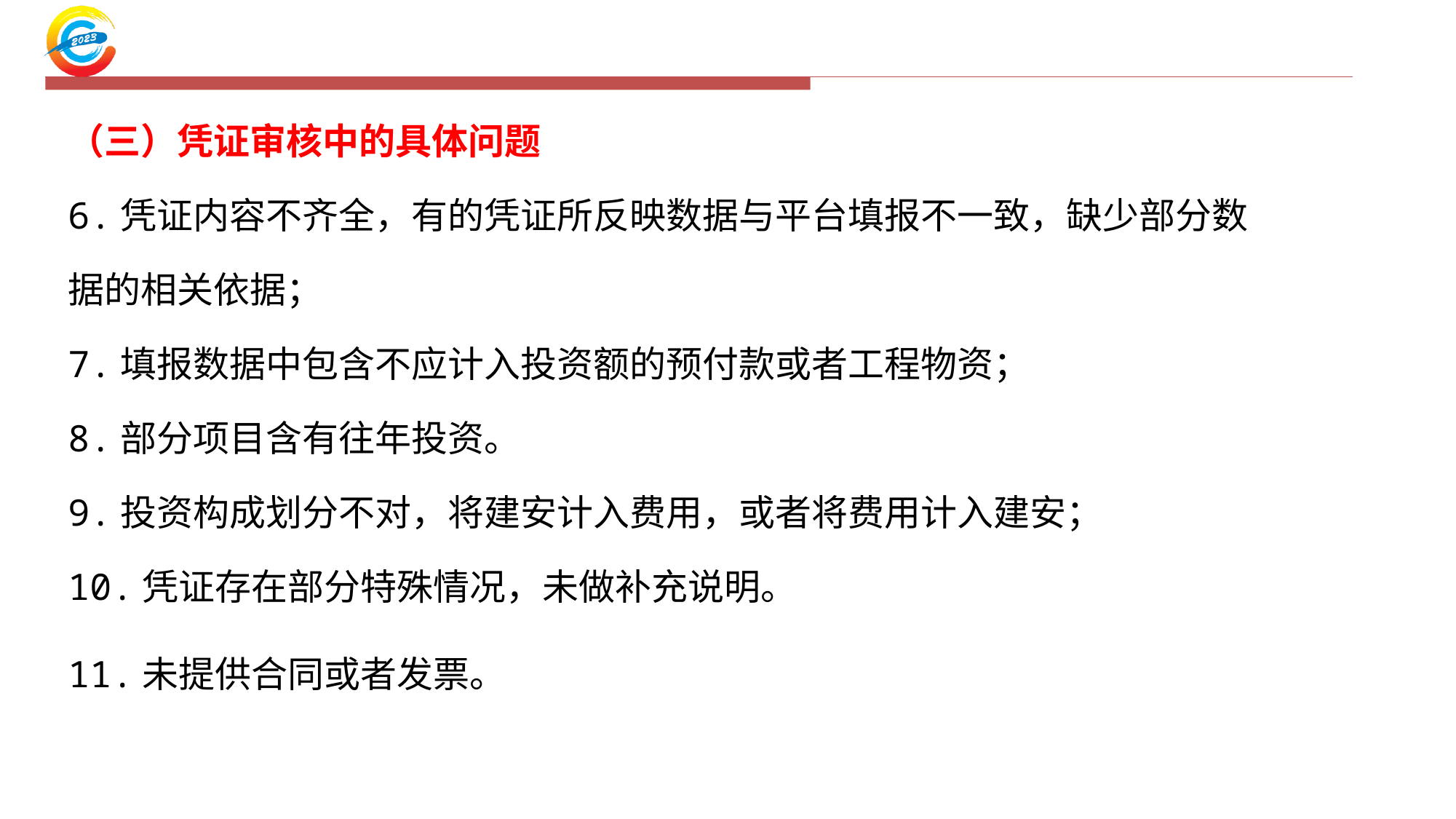

（三）凭证审核中的具体问题
6.凭证内容不齐全，有的凭证所反映数据与平台填报不一致，缺少部分数据的相关依据；
7.填报数据中包含不应计入投资额的预付款或者工程物资；
8.部分项目含有往年投资。
9.投资构成划分不对，将建安计入费用，或者将费用计入建安；
10.凭证存在部分特殊情况，未做补充说明。
11.未提供合同或者发票。